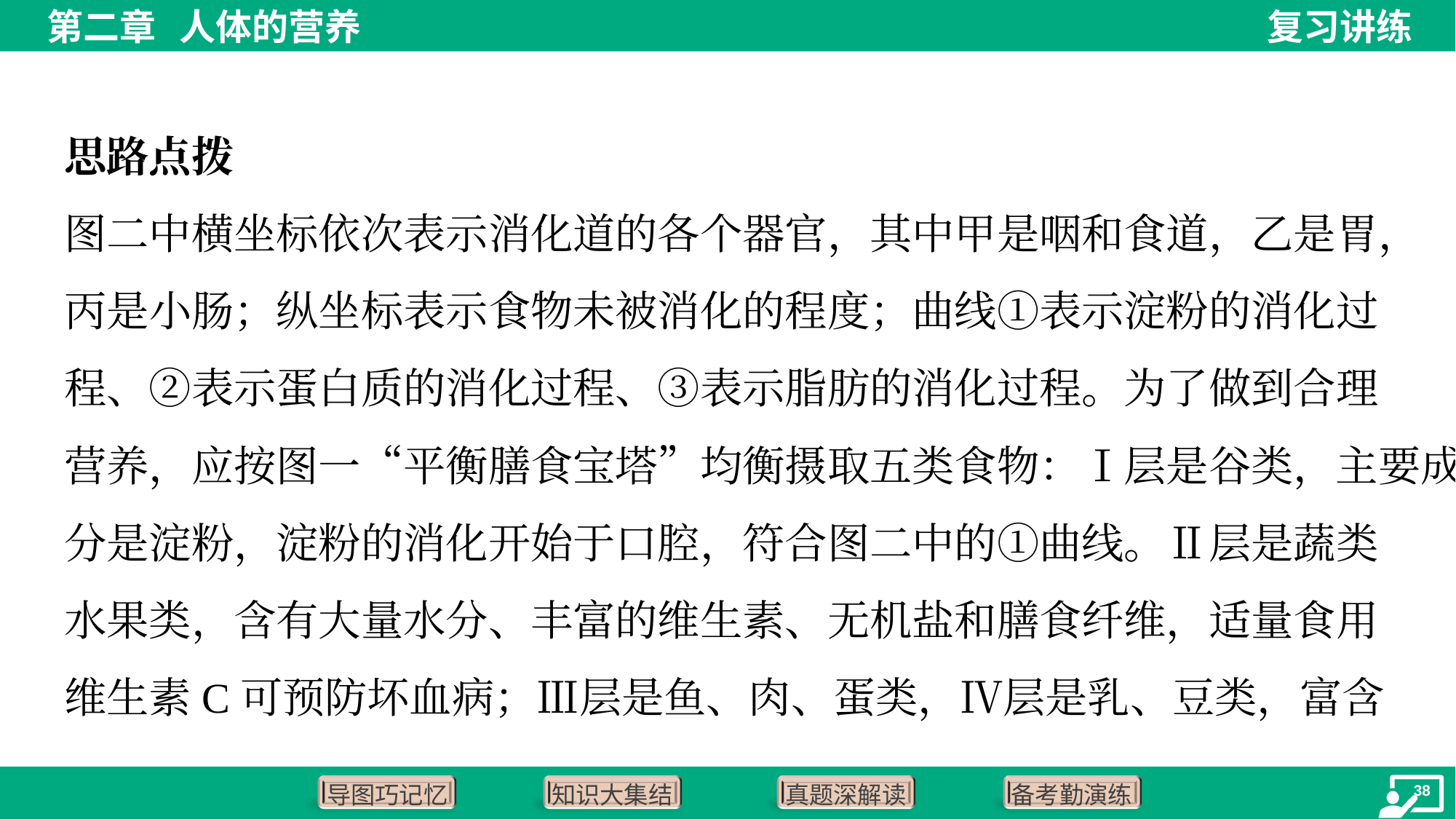

思路点拨
图二中横坐标依次表示消化道的各个器官，其中甲是咽和食道，乙是胃，
丙是小肠；纵坐标表示食物未被消化的程度；曲线①表示淀粉的消化过
程、②表示蛋白质的消化过程、③表示脂肪的消化过程。为了做到合理
营养，应按图一“平衡膳食宝塔”均衡摄取五类食物：Ⅰ层是谷类，主要成
分是淀粉，淀粉的消化开始于口腔，符合图二中的①曲线。Ⅱ层是蔬类
水果类，含有大量水分、丰富的维生素、无机盐和膳食纤维，适量食用
维生素C可预防坏血病；Ⅲ层是鱼、肉、蛋类，Ⅳ层是乳、豆类，富含